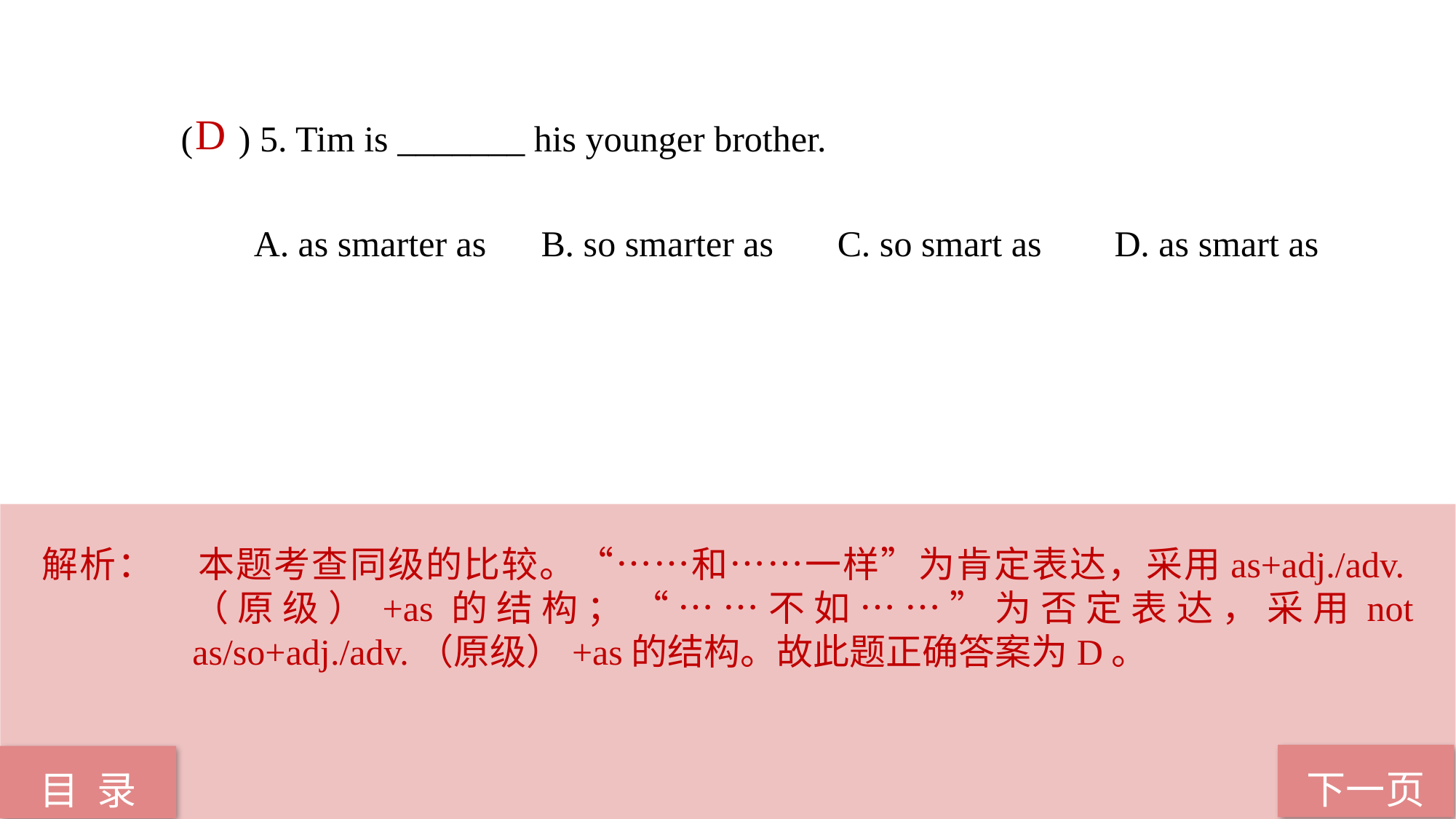

D
(     ) 5. Tim is _______ his younger brother.

        A. as smarter as      B. so smarter as       C. so smart as        D. as smart as
解析：	本题考查同级的比较。“……和……一样”为肯定表达，采用as+adj./adv.（原级）+as的结构；“……不如……”为否定表达，采用not as/so+adj./adv.（原级）+as的结构。故此题正确答案为D。